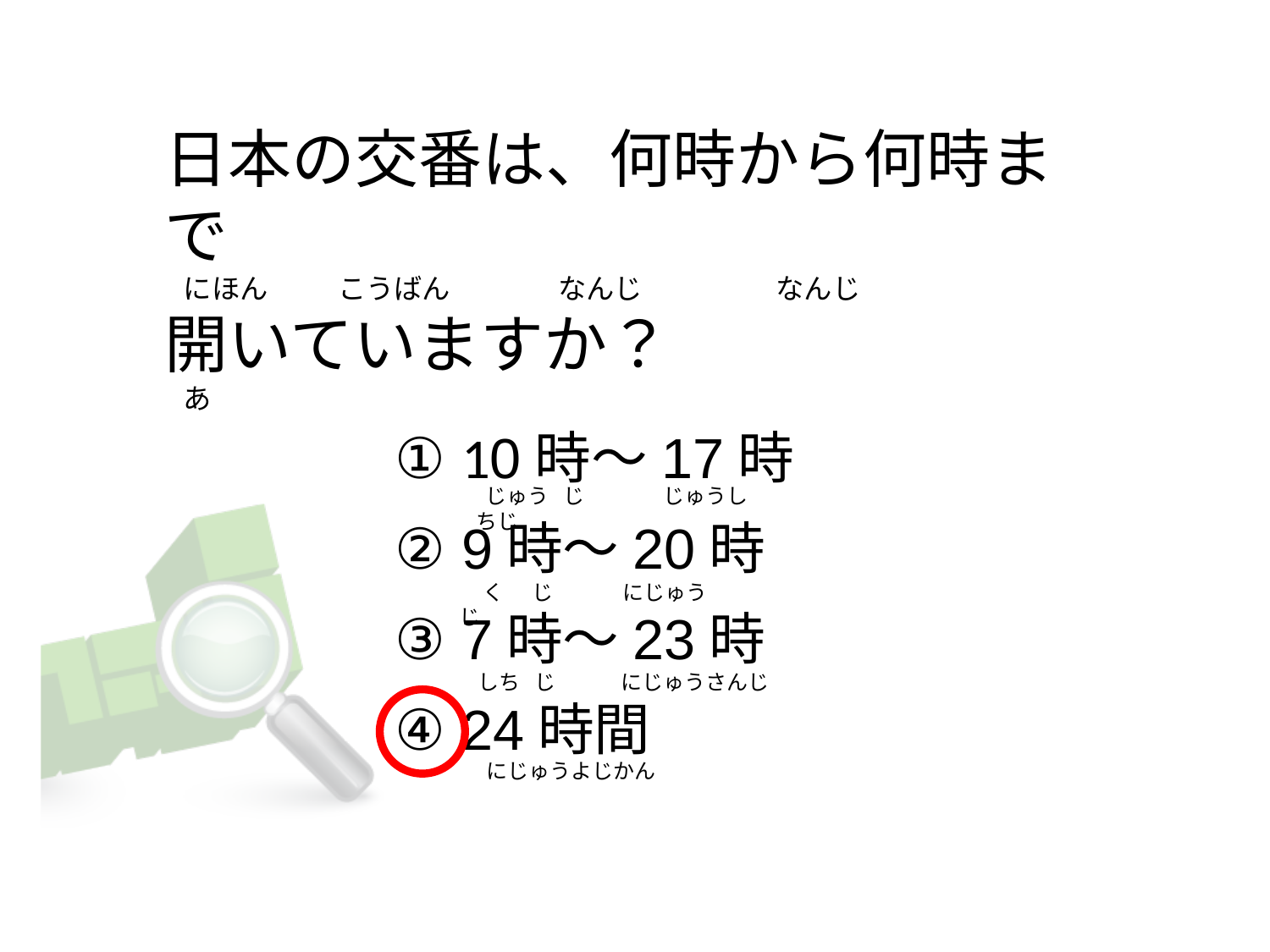

# 日本の交番は、何時から何時まで    にほん           こうばん                 なんじ                     なんじ 開いていますか？    あ
① 10時～17時
② 9時～20時
③ 7時～23時
④ 24時間
 じゅう   じ                 じゅうしちじ
    く      じ               にじゅう  じ
   しち   じ              にじゅうさんじ

 にじゅうよじかん